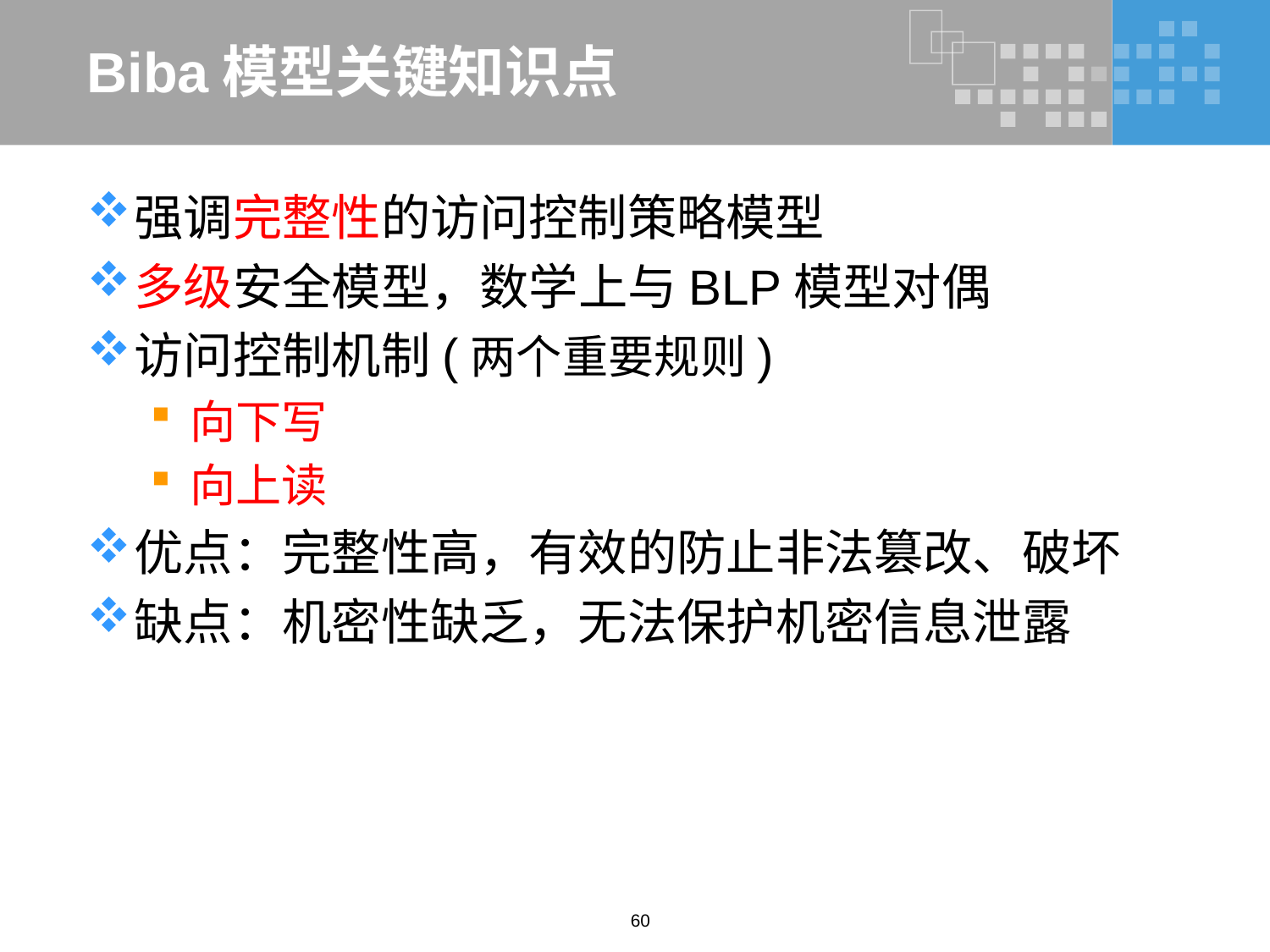

# Biba模型关键知识点
强调完整性的访问控制策略模型
多级安全模型，数学上与BLP模型对偶
访问控制机制(两个重要规则)
向下写
向上读
优点：完整性高，有效的防止非法篡改、破坏
缺点：机密性缺乏，无法保护机密信息泄露

60